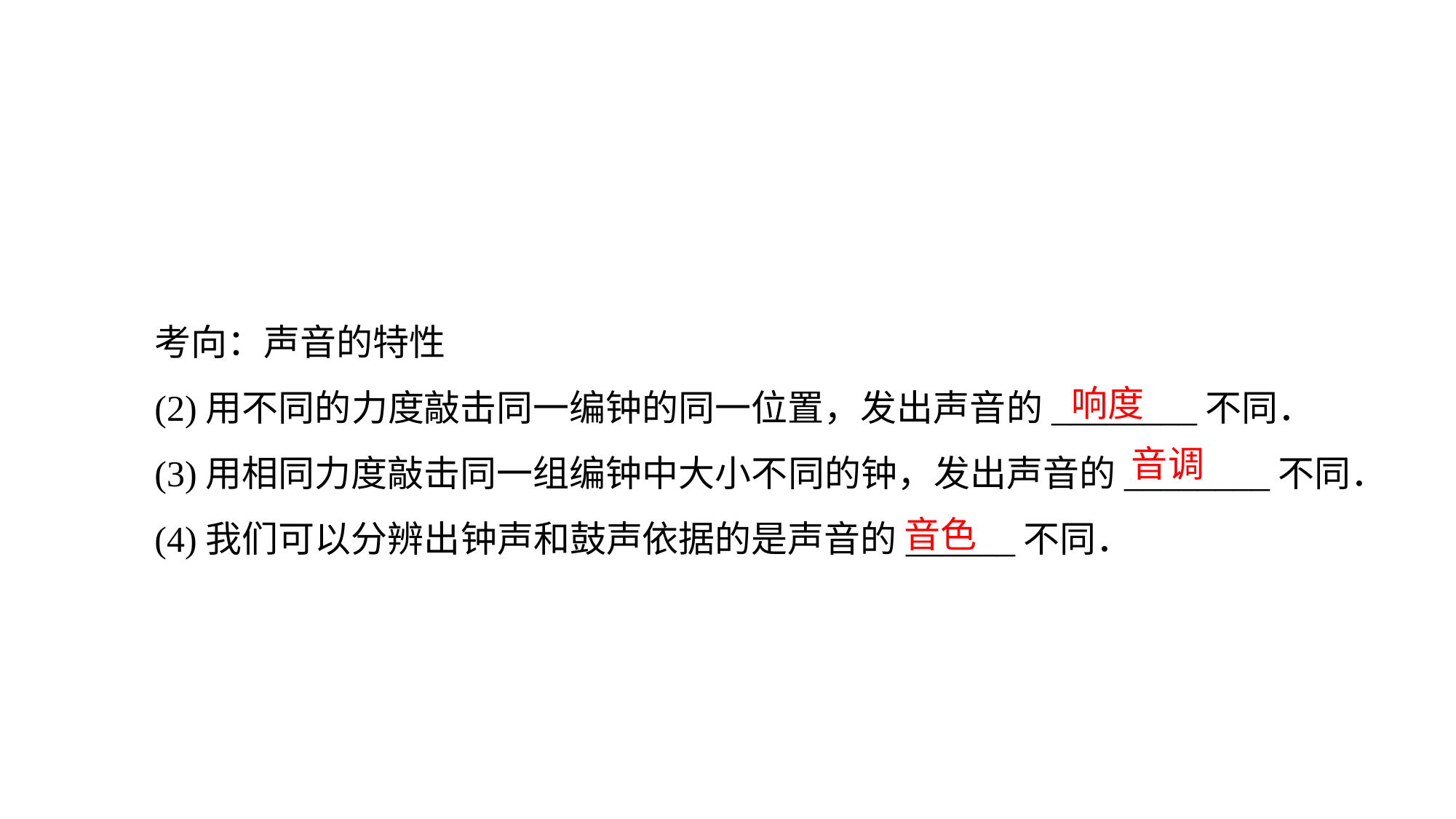

考向：声音的特性
(2)用不同的力度敲击同一编钟的同一位置，发出声音的________不同．
(3)用相同力度敲击同一组编钟中大小不同的钟，发出声音的________不同．
(4)我们可以分辨出钟声和鼓声依据的是声音的______不同．
响度
音调
音色